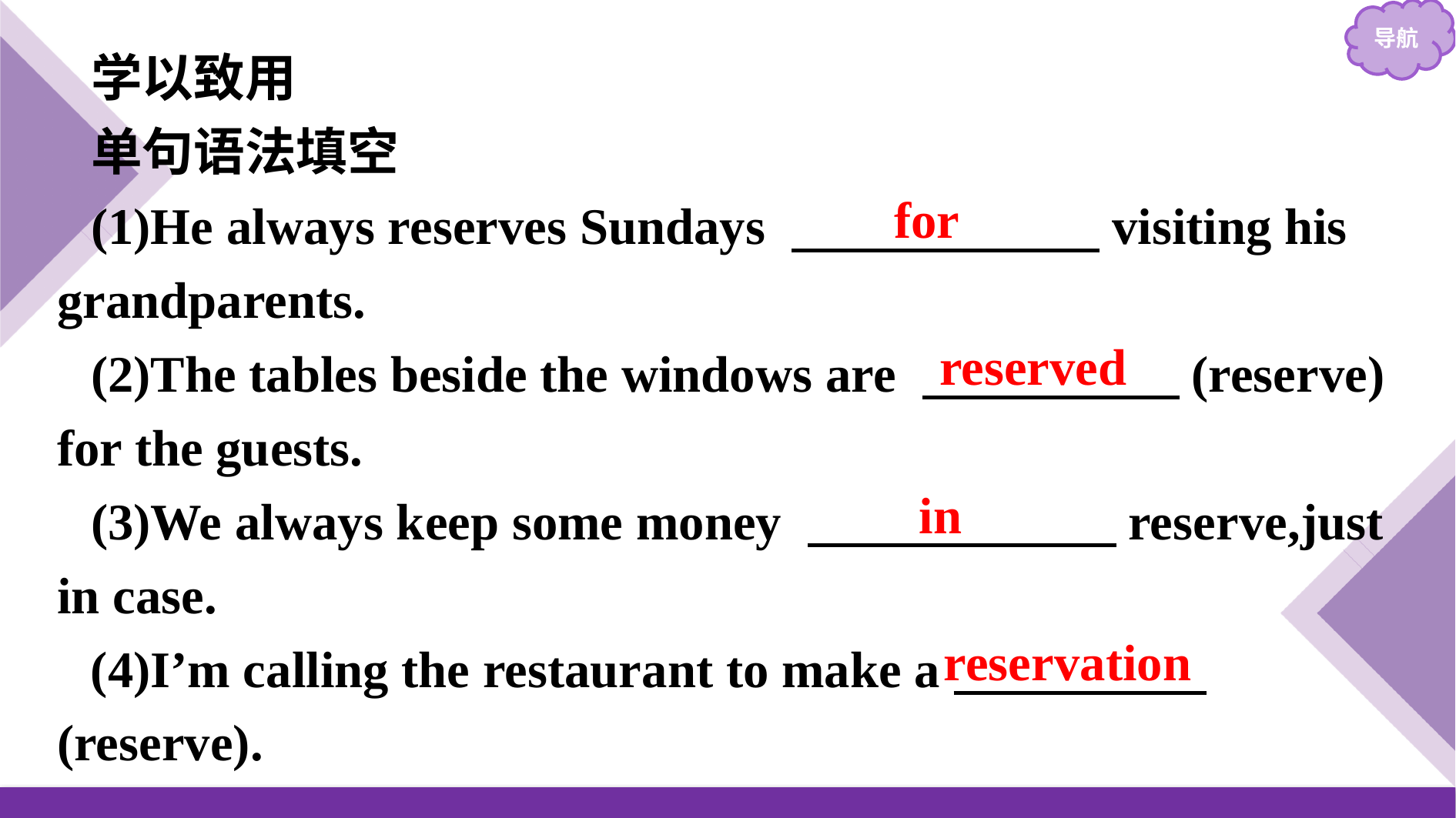

学以致用
单句语法填空
(1)He always reserves Sundays 　　　　　　visiting his grandparents.
(2)The tables beside the windows are 　　　　　(reserve) for the guests.
(3)We always keep some money 　　　　　　reserve,just in case.
(4)I’m calling the restaurant to make a　   　　 　(reserve).
for
reserved
in
reservation